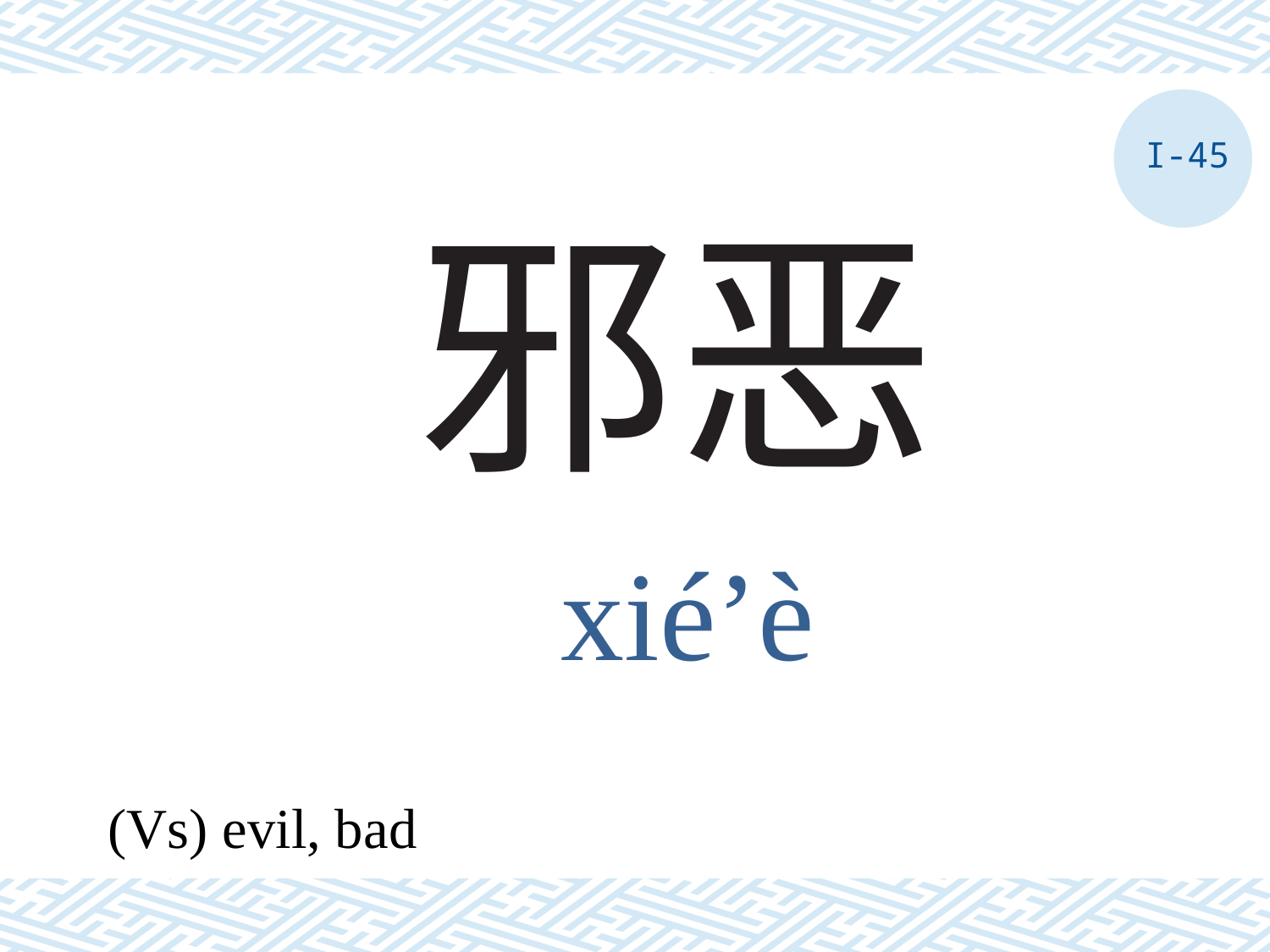

I-45

# 邪恶
xié’è
(Vs) evil, bad